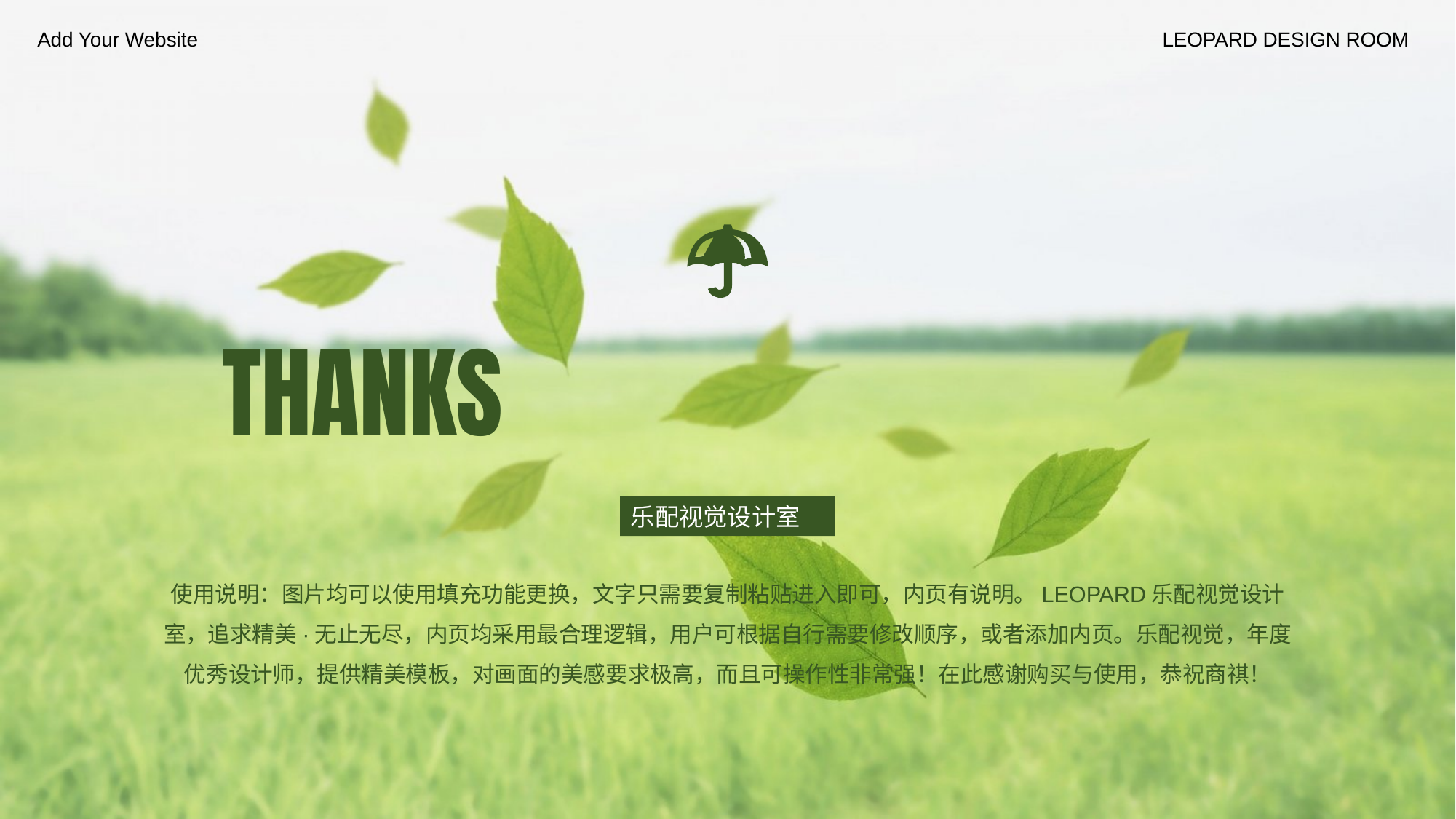

Add Your Website
LEOPARD DESIGN ROOM

THANKS
乐配视觉设计室
使用说明：图片均可以使用填充功能更换，文字只需要复制粘贴进入即可，内页有说明。LEOPARD乐配视觉设计室，追求精美·无止无尽，内页均采用最合理逻辑，用户可根据自行需要修改顺序，或者添加内页。乐配视觉，年度优秀设计师，提供精美模板，对画面的美感要求极高，而且可操作性非常强！在此感谢购买与使用，恭祝商祺！